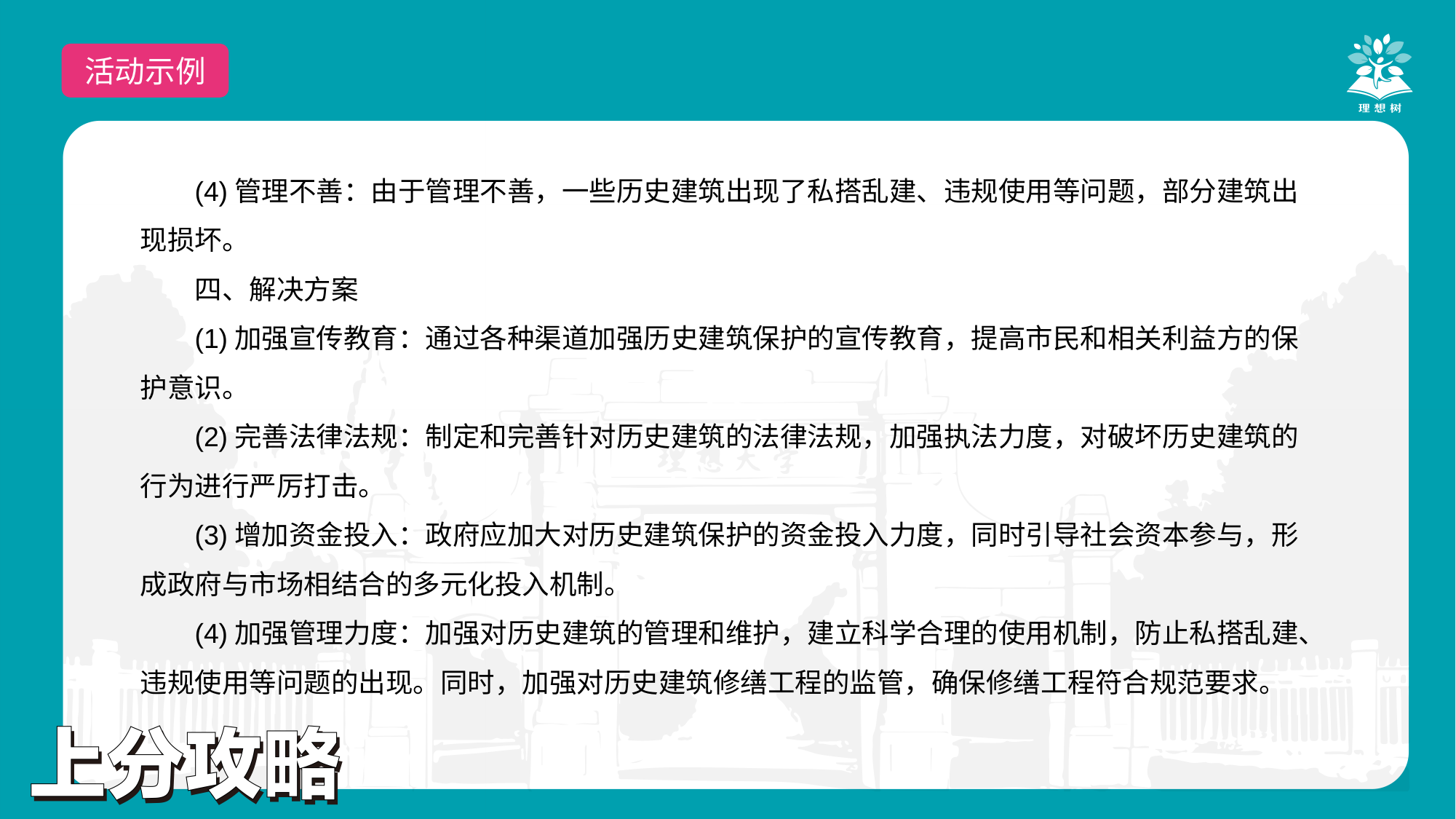

活动示例
(4)管理不善：由于管理不善，一些历史建筑出现了私搭乱建、违规使用等问题，部分建筑出现损坏。
四、解决方案
(1)加强宣传教育：通过各种渠道加强历史建筑保护的宣传教育，提高市民和相关利益方的保护意识。
(2)完善法律法规：制定和完善针对历史建筑的法律法规，加强执法力度，对破坏历史建筑的行为进行严厉打击。
(3)增加资金投入：政府应加大对历史建筑保护的资金投入力度，同时引导社会资本参与，形成政府与市场相结合的多元化投入机制。
(4)加强管理力度：加强对历史建筑的管理和维护，建立科学合理的使用机制，防止私搭乱建、违规使用等问题的出现。同时，加强对历史建筑修缮工程的监管，确保修缮工程符合规范要求。